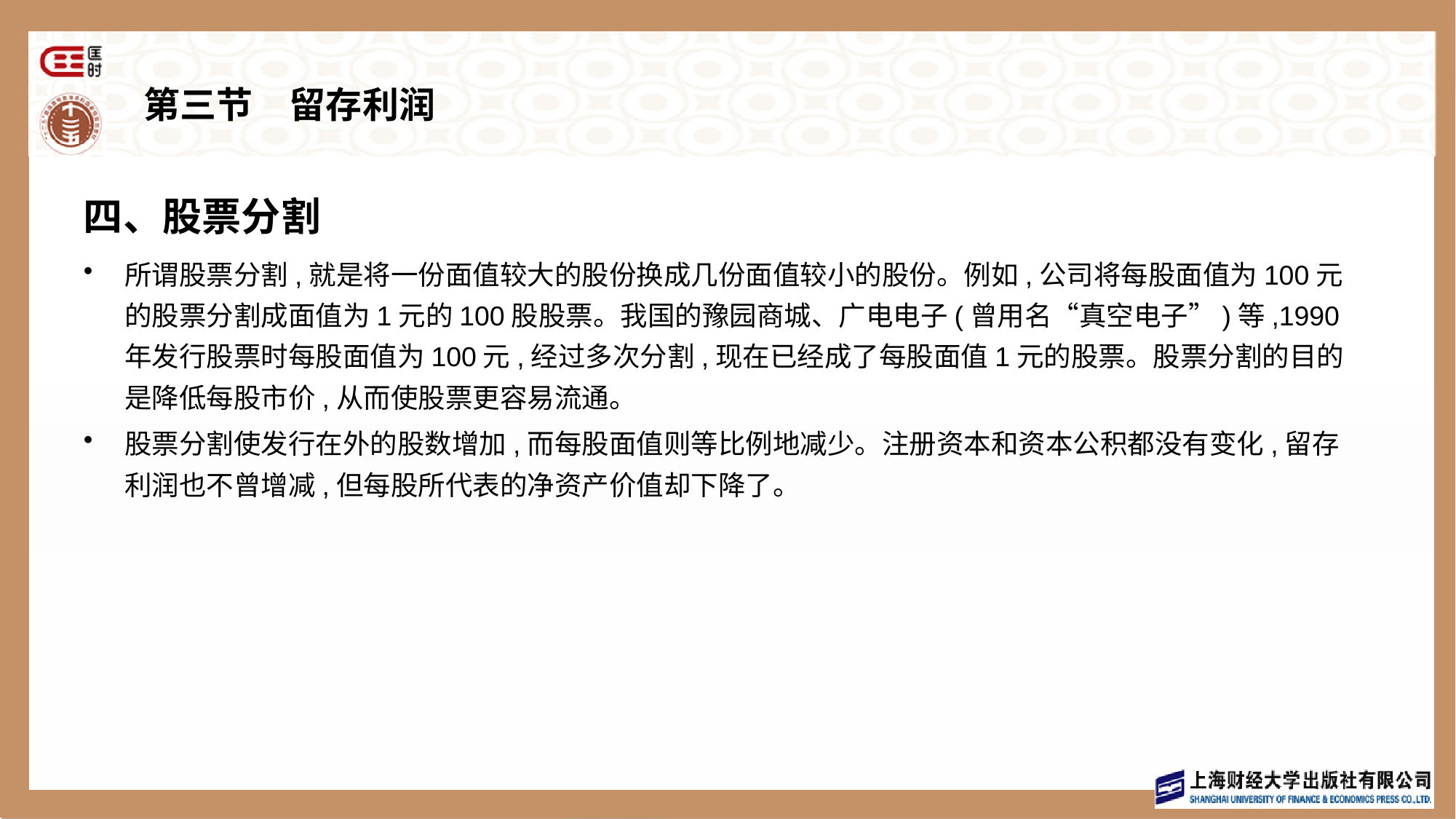

# 第三节　留存利润
四、股票分割
所谓股票分割,就是将一份面值较大的股份换成几份面值较小的股份。例如,公司将每股面值为100元的股票分割成面值为1元的100股股票。我国的豫园商城、广电电子(曾用名“真空电子”)等,1990年发行股票时每股面值为100元,经过多次分割,现在已经成了每股面值1元的股票。股票分割的目的是降低每股市价,从而使股票更容易流通。
股票分割使发行在外的股数增加,而每股面值则等比例地减少。注册资本和资本公积都没有变化,留存利润也不曾增减,但每股所代表的净资产价值却下降了。